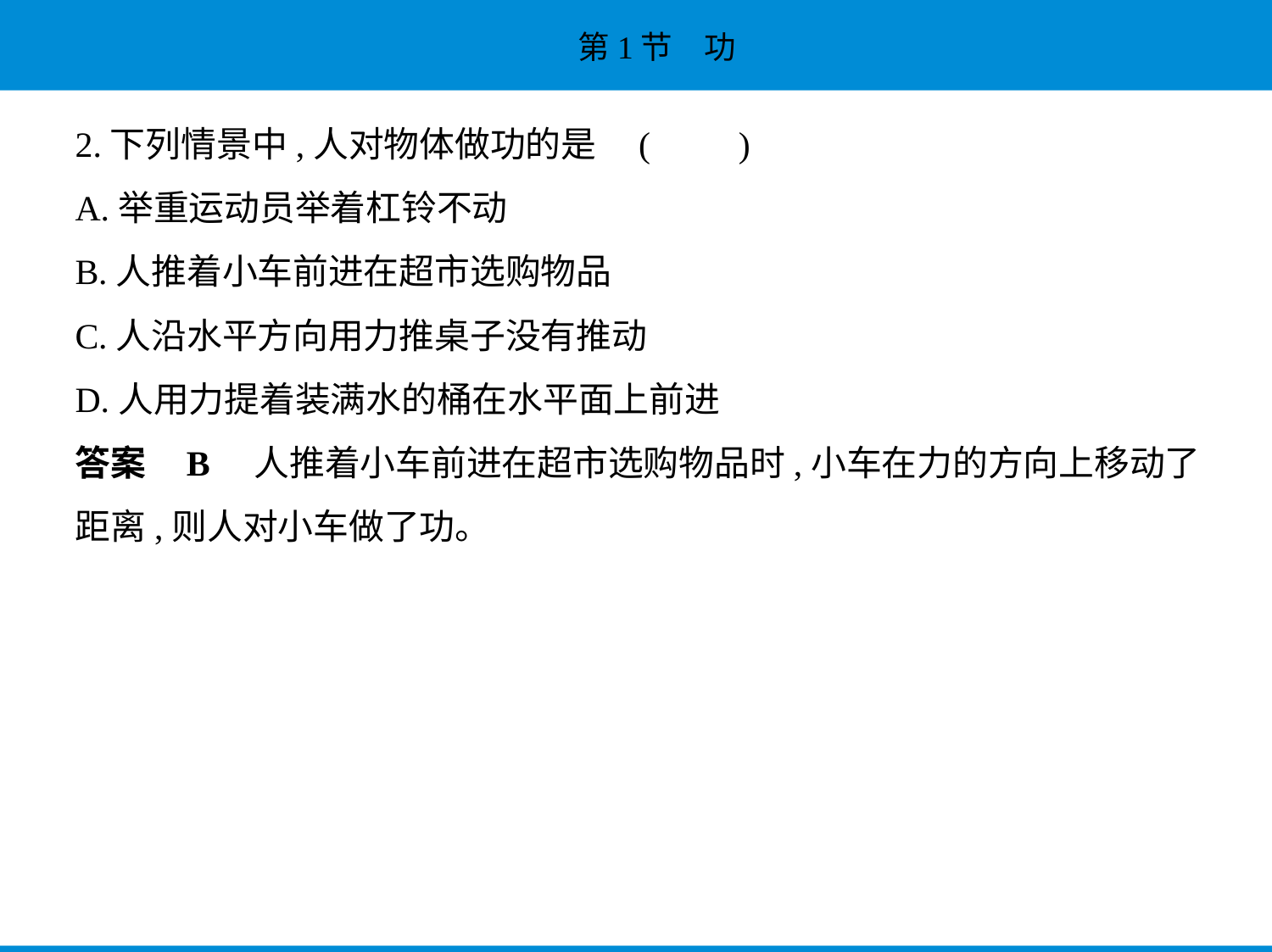

2.下列情景中,人对物体做功的是 (　　)
A.举重运动员举着杠铃不动
B.人推着小车前进在超市选购物品
C.人沿水平方向用力推桌子没有推动
D.人用力提着装满水的桶在水平面上前进
答案    B　人推着小车前进在超市选购物品时,小车在力的方向上移动了
距离,则人对小车做了功。